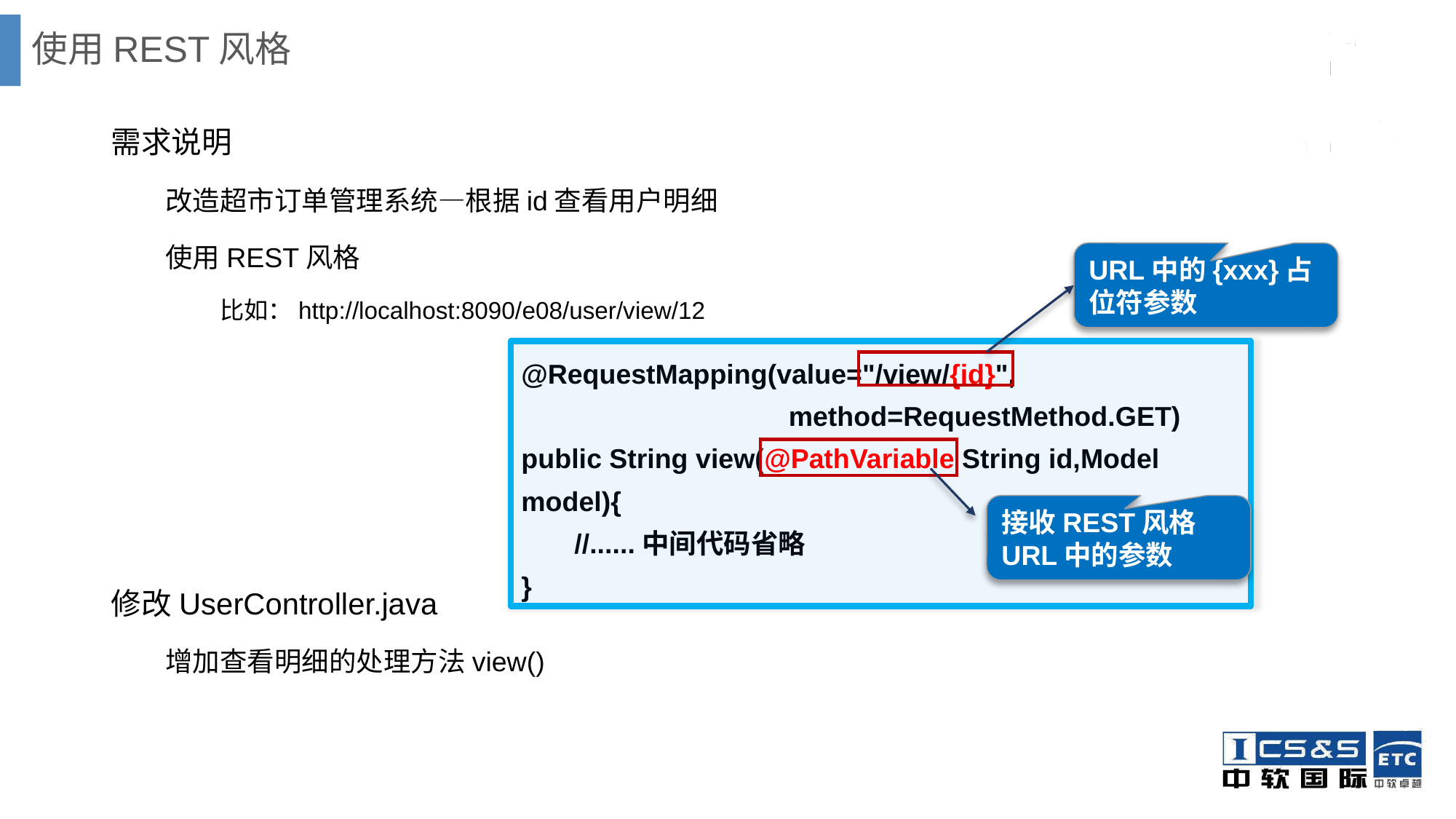

# 使用REST风格
需求说明
改造超市订单管理系统—根据id查看用户明细
使用REST风格
比如：http://localhost:8090/e08/user/view/12

修改UserController.java
增加查看明细的处理方法view()

URL中的{xxx}占位符参数
@RequestMapping(value="/view/{id}",
                                   method=RequestMethod.GET)
public String view(@PathVariable String id,Model model){
	//......中间代码省略
}

接收REST风格URL中的参数